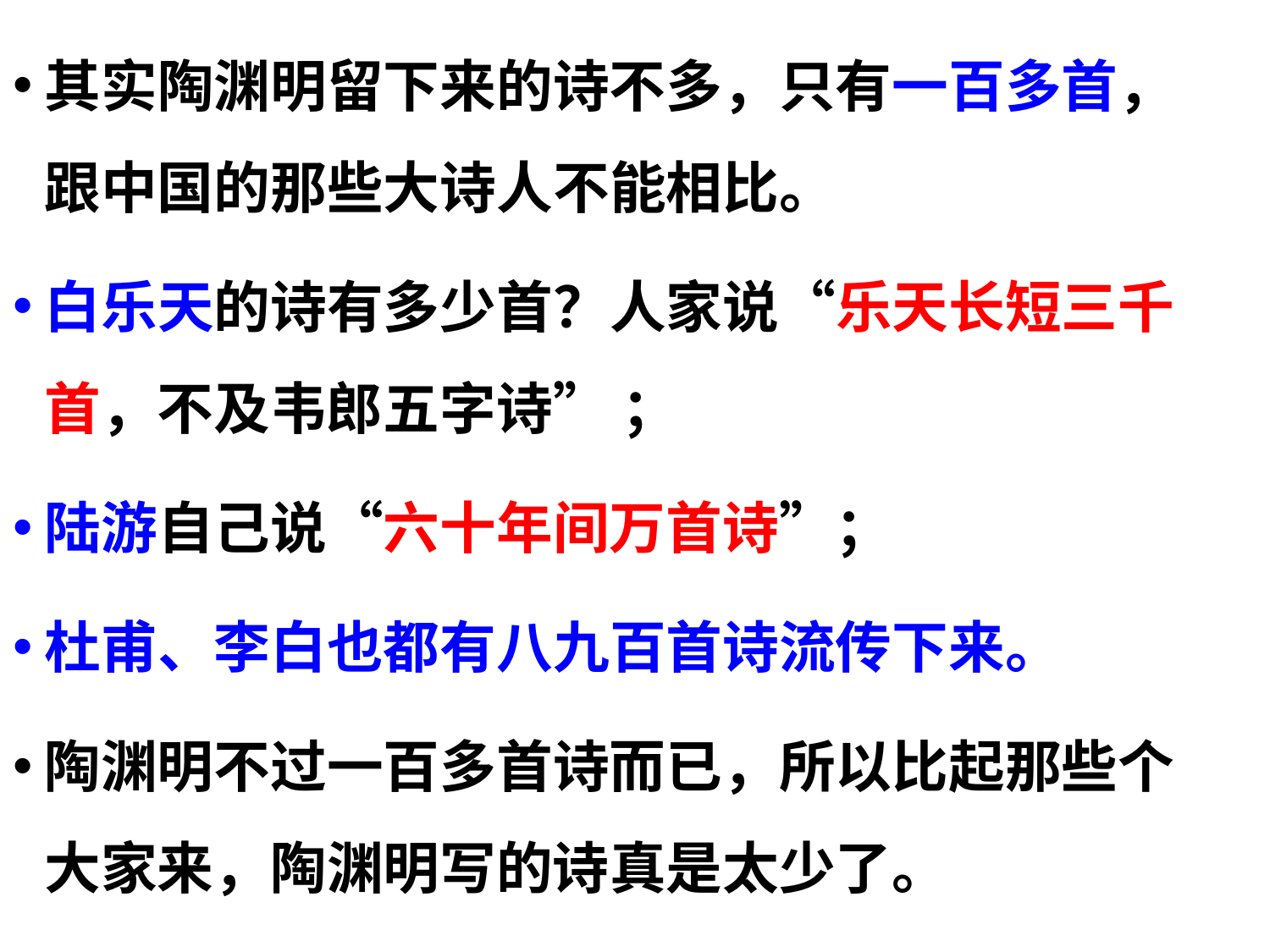

其实陶渊明留下来的诗不多，只有一百多首，跟中国的那些大诗人不能相比。
白乐天的诗有多少首？人家说“乐天长短三千首，不及韦郎五字诗” ；
陆游自己说“六十年间万首诗”；
杜甫、李白也都有八九百首诗流传下来。
陶渊明不过一百多首诗而已，所以比起那些个大家来，陶渊明写的诗真是太少了。